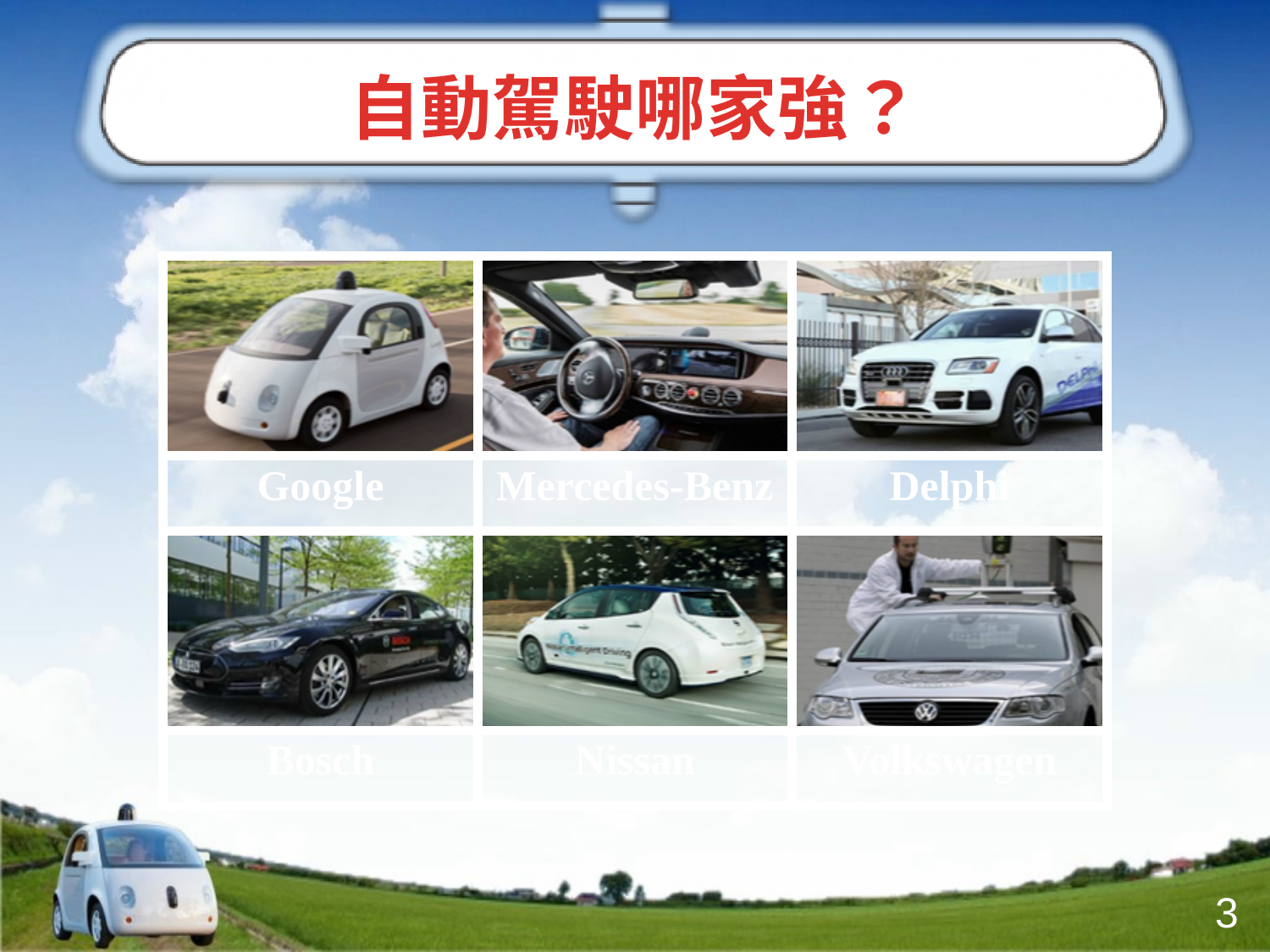

# 自動駕駛哪家強？
|  |  |  |
| --- | --- | --- |
| Google | Mercedes-Benz | Delphi |
|  |  |  |
| Bosch | Nissan | Volkswagen |
3